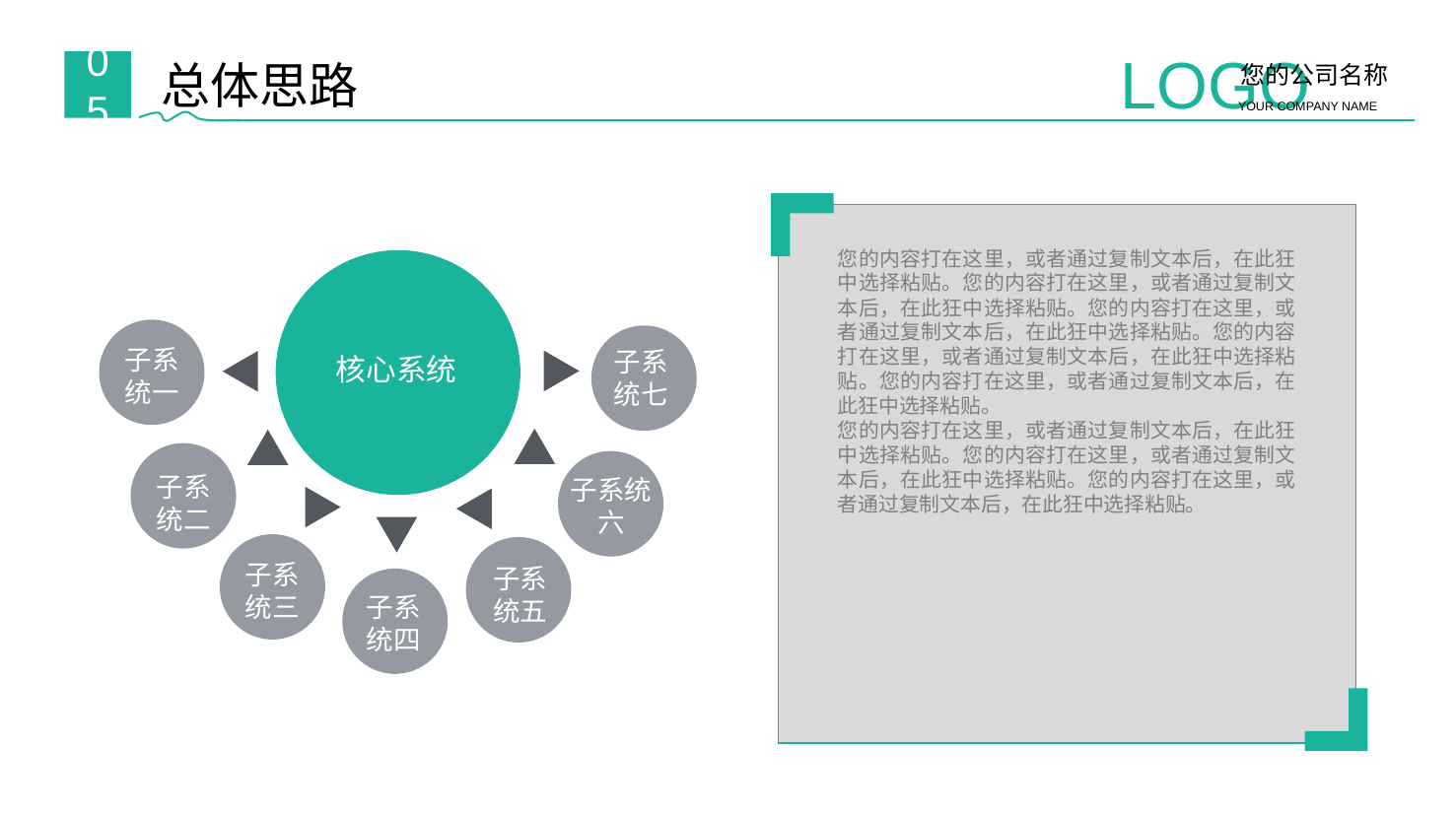

LOGO
您的公司名称
YOUR COMPANY NAME
总体思路
05

您的内容打在这里，或者通过复制文本后，在此狂中选择粘贴。您的内容打在这里，或者通过复制文本后，在此狂中选择粘贴。您的内容打在这里，或者通过复制文本后，在此狂中选择粘贴。您的内容打在这里，或者通过复制文本后，在此狂中选择粘贴。您的内容打在这里，或者通过复制文本后，在此狂中选择粘贴。
您的内容打在这里，或者通过复制文本后，在此狂中选择粘贴。您的内容打在这里，或者通过复制文本后，在此狂中选择粘贴。您的内容打在这里，或者通过复制文本后，在此狂中选择粘贴。

核心系统

子系统一

子系统七

子系统二

子系统六

子系统三

子系统五

子系统四